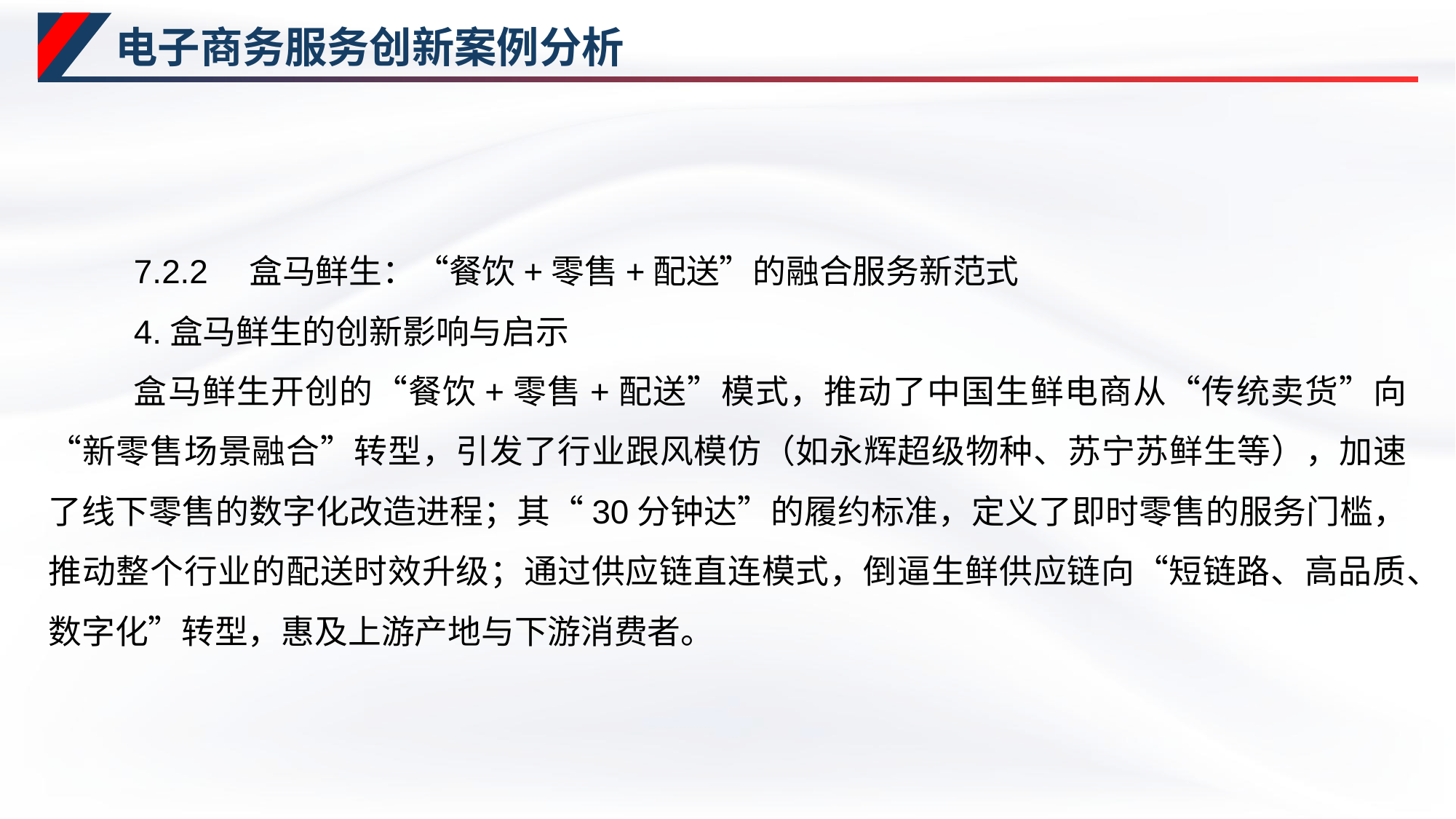

# 电子商务服务创新案例分析
7.2.2　盒马鲜生：“餐饮+零售+配送”的融合服务新范式
4.盒马鲜生的创新影响与启示
盒马鲜生开创的“餐饮+零售+配送”模式，推动了中国生鲜电商从“传统卖货”向“新零售场景融合”转型，引发了行业跟风模仿（如永辉超级物种、苏宁苏鲜生等），加速了线下零售的数字化改造进程；其“30分钟达”的履约标准，定义了即时零售的服务门槛，推动整个行业的配送时效升级；通过供应链直连模式，倒逼生鲜供应链向“短链路、高品质、数字化”转型，惠及上游产地与下游消费者。